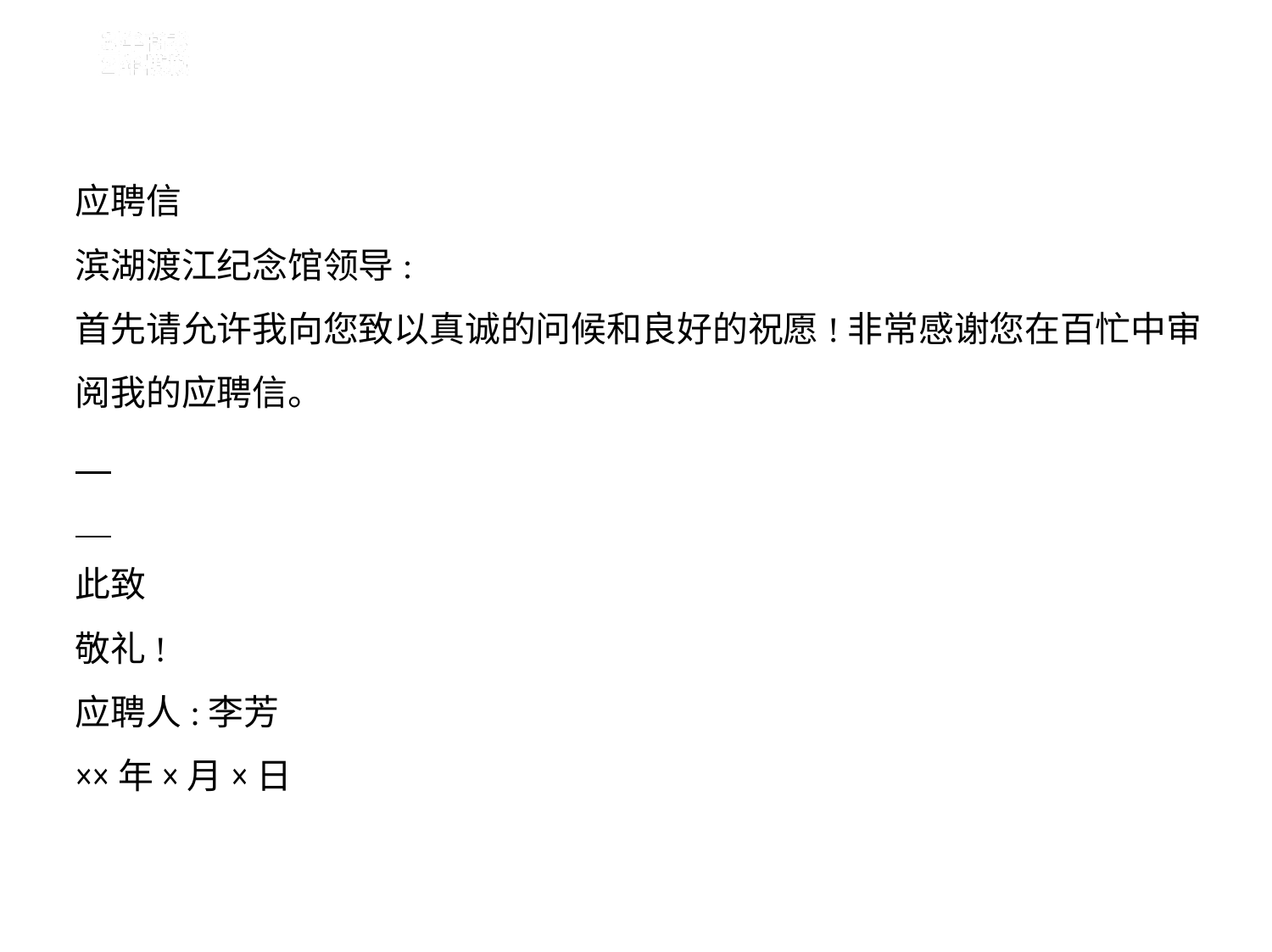

应聘信
滨湖渡江纪念馆领导:
首先请允许我向您致以真诚的问候和良好的祝愿!非常感谢您在百忙中审
阅我的应聘信。

此致
敬礼!
应聘人:李芳
××年×月×日